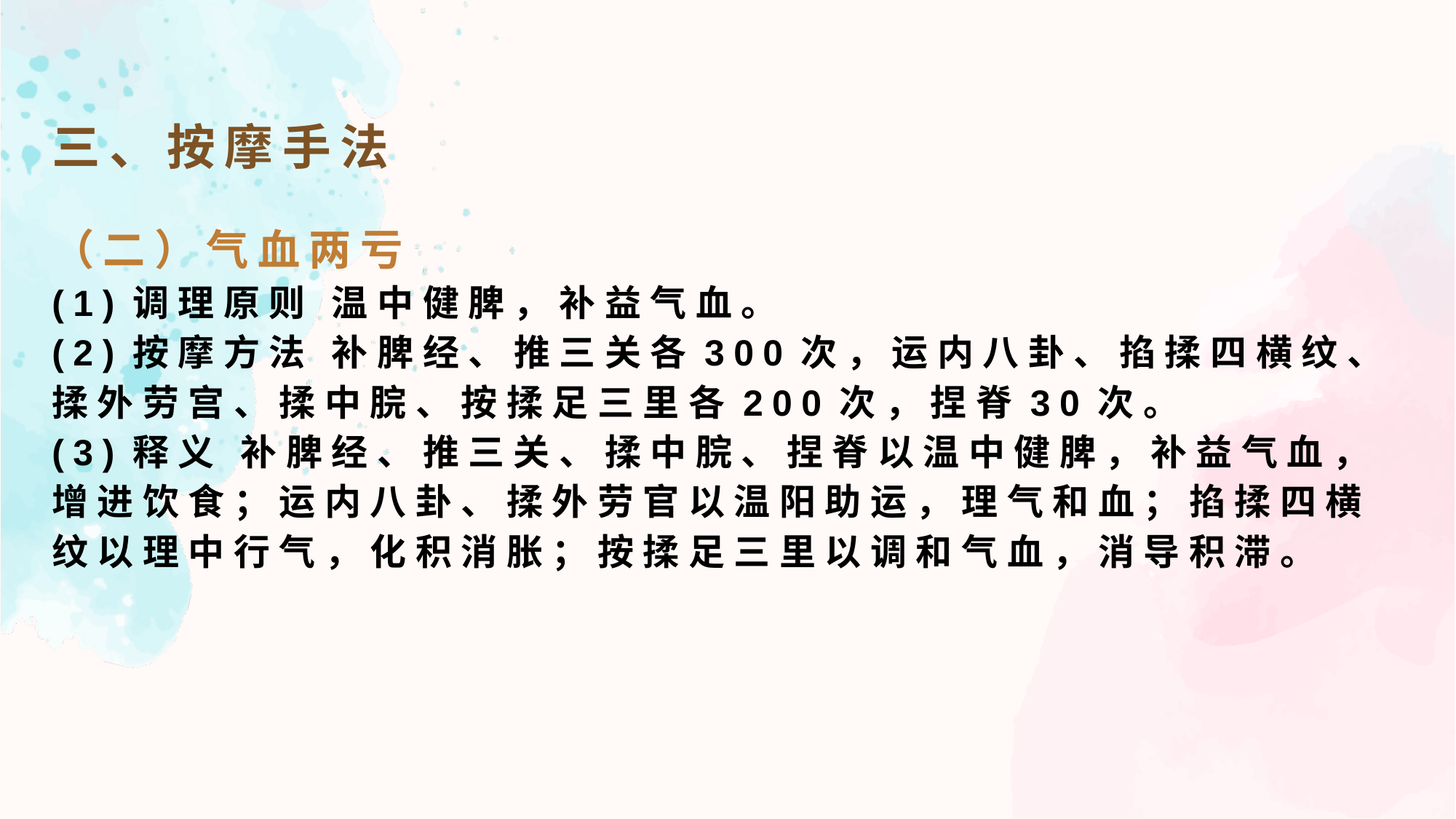

三、按摩手法

（二）气血两亏
(1)调理原则 温中健脾，补益气血。
(2)按摩方法 补脾经、推三关各300次，运内八卦、掐揉四横纹、揉外劳宫、揉中脘、按揉足三里各200次，捏脊30次。
(3)释义 补脾经、推三关、揉中脘、捏脊以温中健脾，补益气血，增进饮食；运内八卦、揉外劳官以温阳助运，理气和血；掐揉四横纹以理中行气，化积消胀；按揉足三里以调和气血，消导积滞。